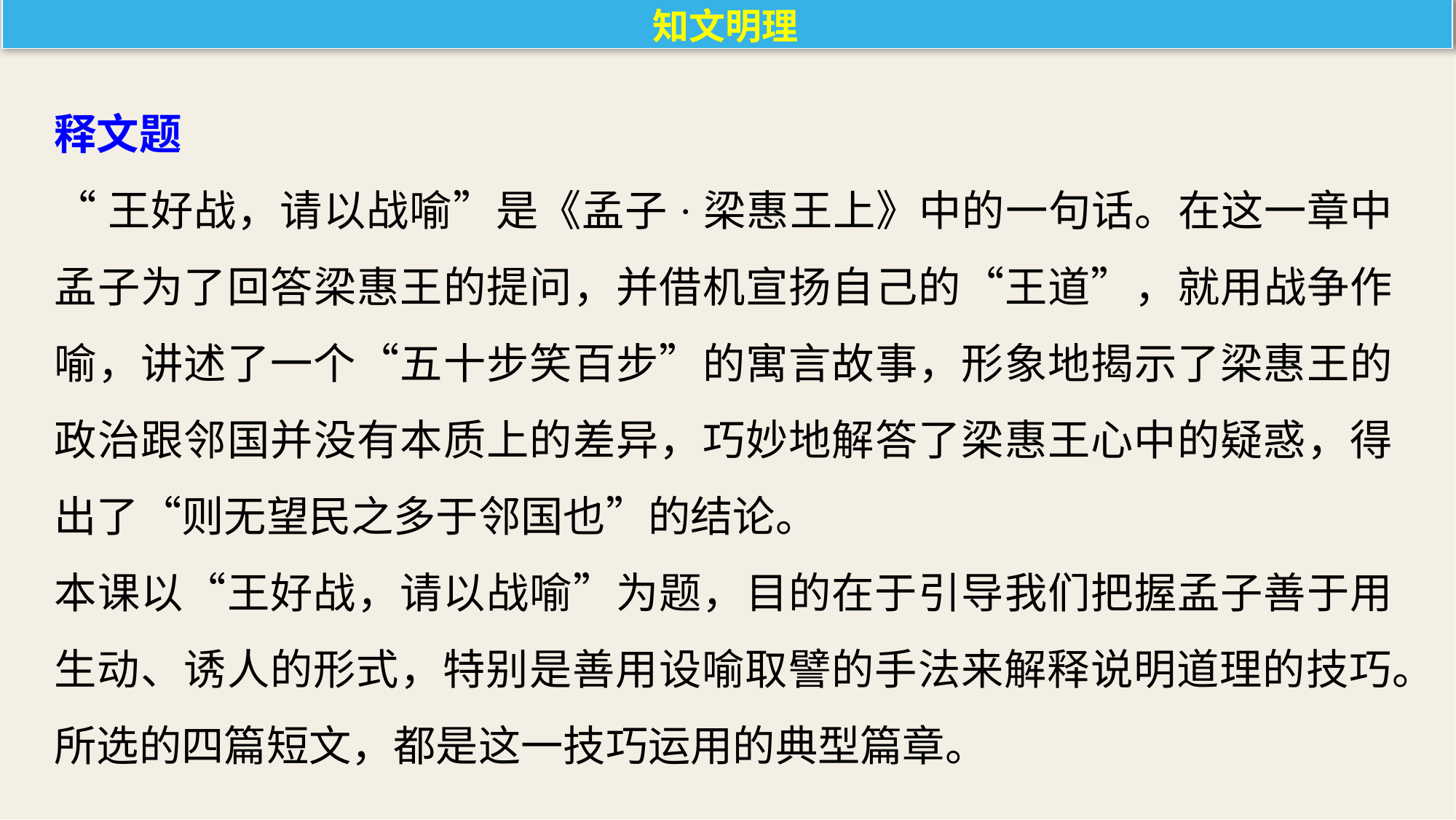

知文明理
释文题
“王好战，请以战喻”是《孟子·梁惠王上》中的一句话。在这一章中孟子为了回答梁惠王的提问，并借机宣扬自己的“王道”，就用战争作喻，讲述了一个“五十步笑百步”的寓言故事，形象地揭示了梁惠王的政治跟邻国并没有本质上的差异，巧妙地解答了梁惠王心中的疑惑，得出了“则无望民之多于邻国也”的结论。
本课以“王好战，请以战喻”为题，目的在于引导我们把握孟子善于用生动、诱人的形式，特别是善用设喻取譬的手法来解释说明道理的技巧。所选的四篇短文，都是这一技巧运用的典型篇章。